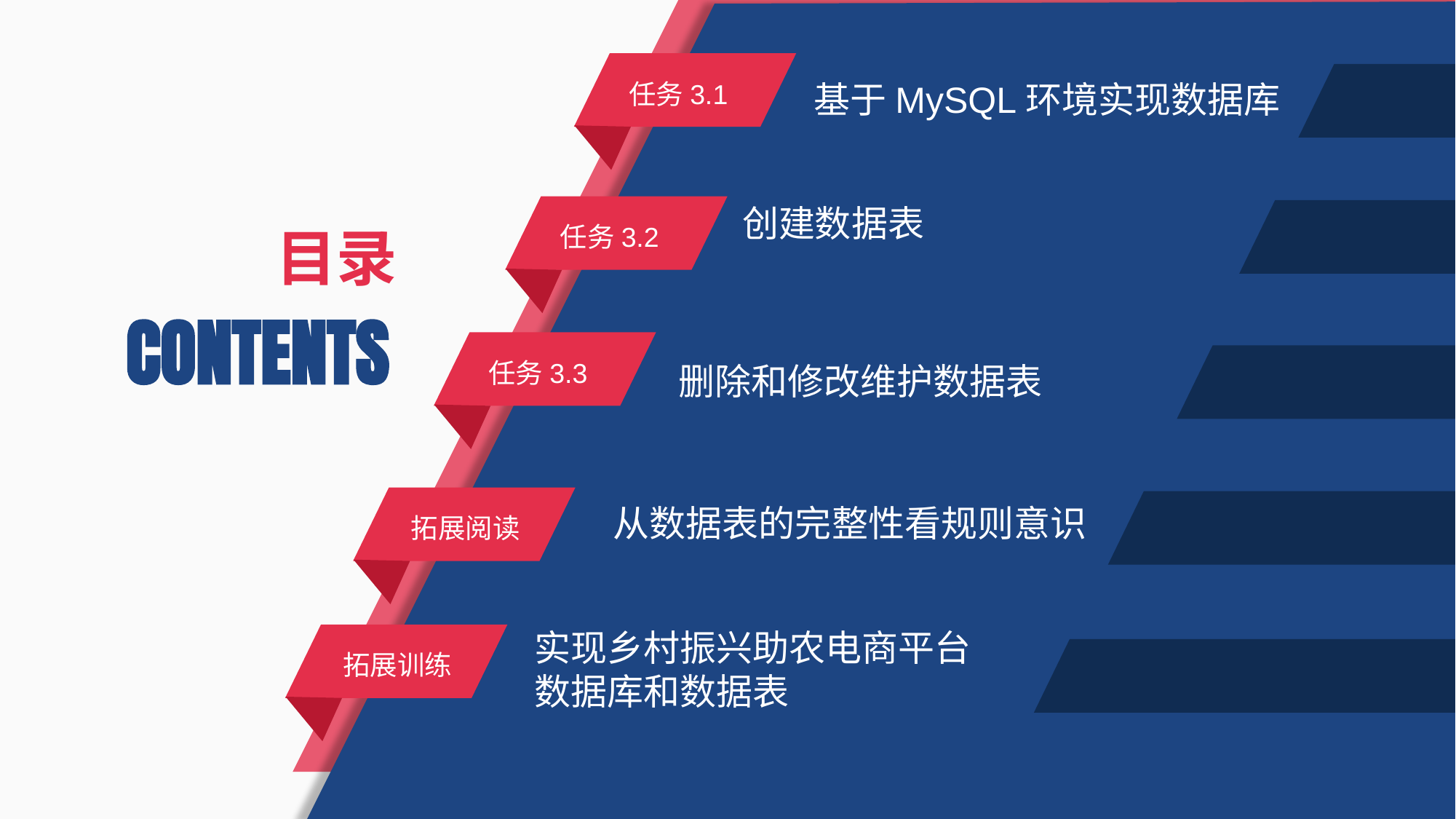

任务3.1

基于MySQL环境实现数据库
创建数据表

任务3.2

目录
CONTENTS

任务3.3

删除和修改维护数据表

拓展阅读

从数据表的完整性看规则意识
实现乡村振兴助农电商平台数据库和数据表

拓展训练